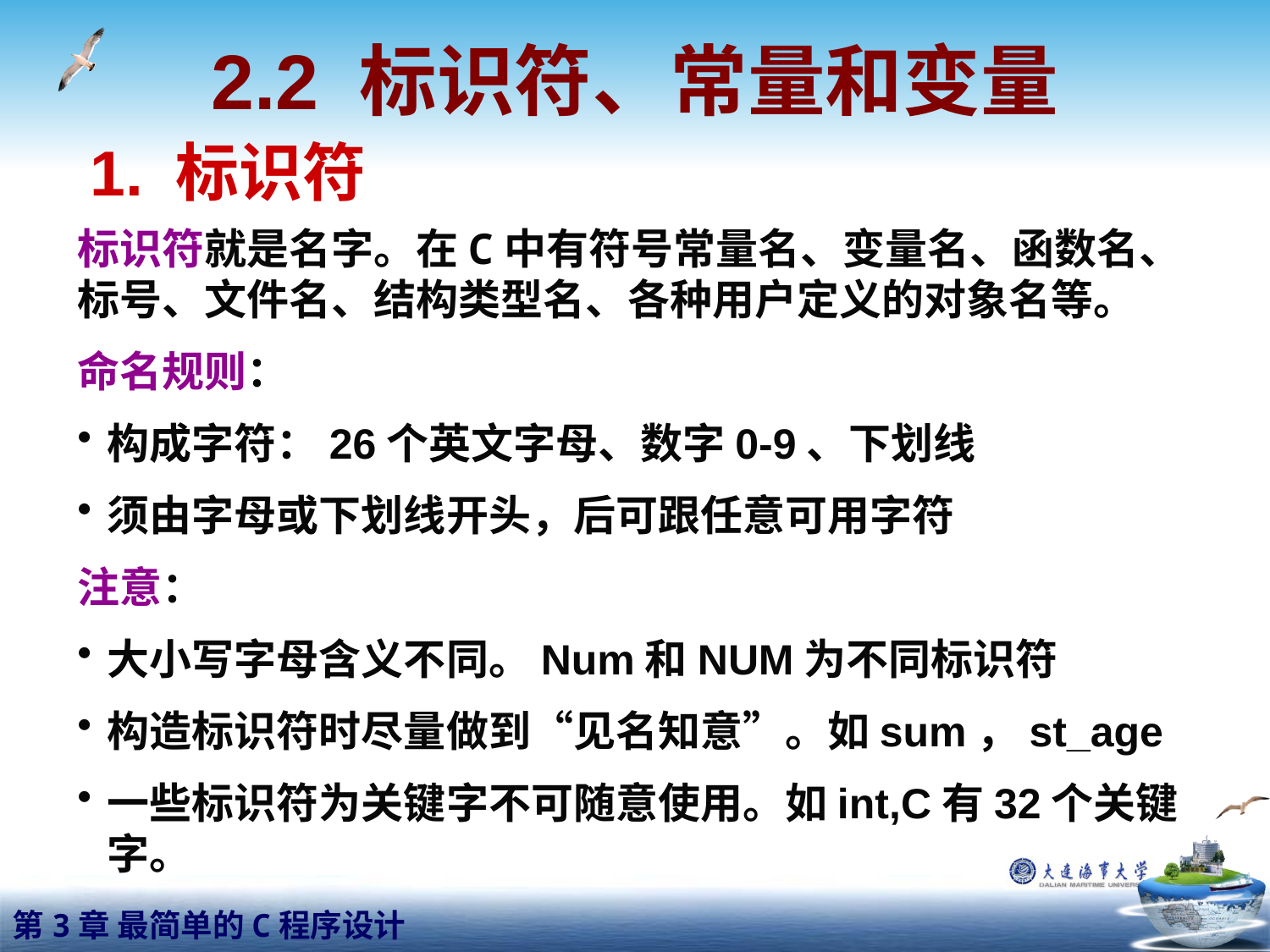

2.2 标识符、常量和变量
1. 标识符
标识符就是名字。在C中有符号常量名、变量名、函数名、标号、文件名、结构类型名、各种用户定义的对象名等。
命名规则：
构成字符：26个英文字母、数字0-9、下划线
须由字母或下划线开头，后可跟任意可用字符
注意：
大小写字母含义不同。Num和NUM为不同标识符
构造标识符时尽量做到“见名知意”。如sum，st_age
一些标识符为关键字不可随意使用。如int,C有32个关键字。